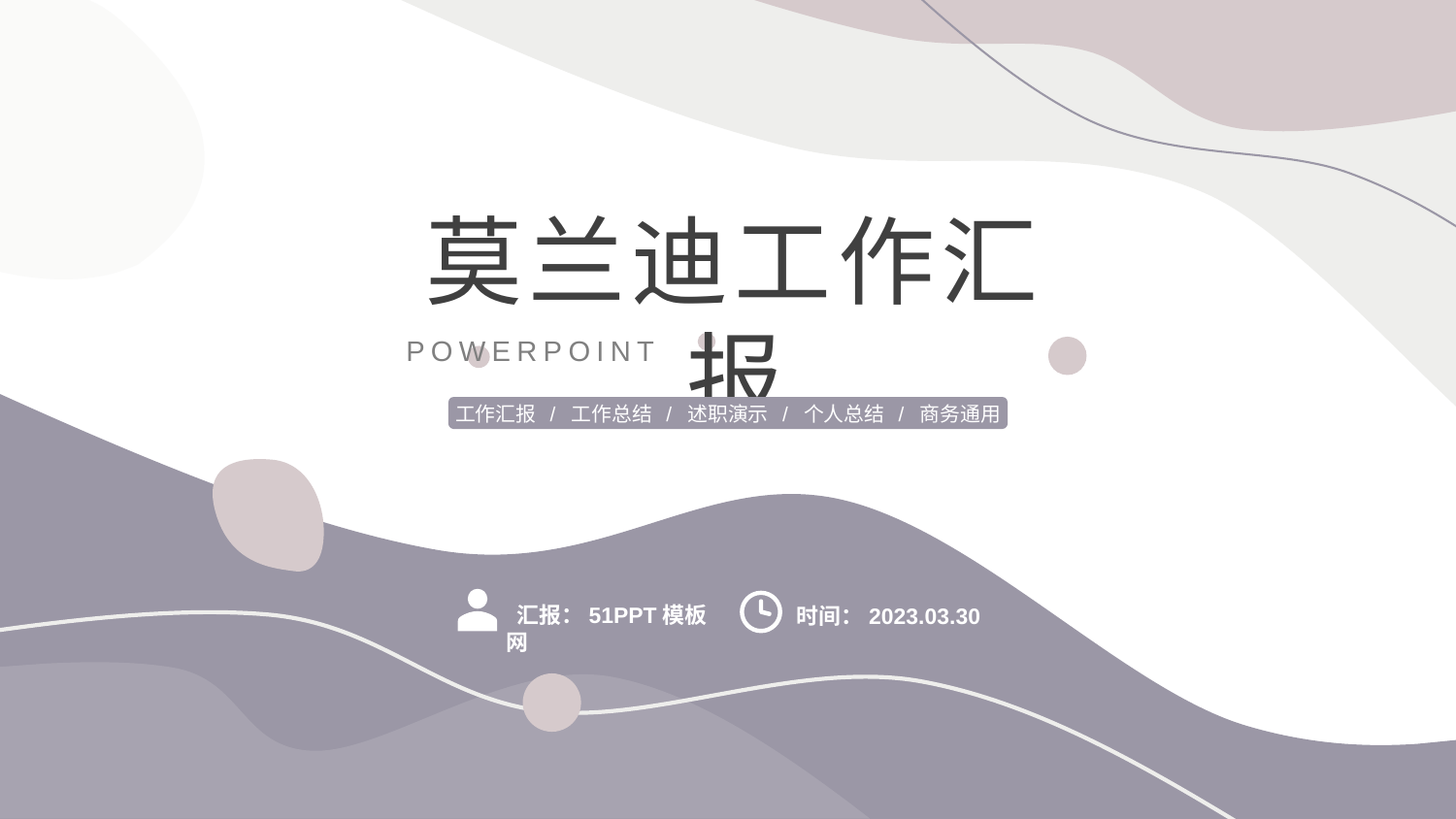

莫兰迪工作汇报
POWERPOINT

工作汇报  /  工作总结  /  述职演示  /  个人总结  /  商务通用

 汇报：51PPT模板网
时间：2023.03.30